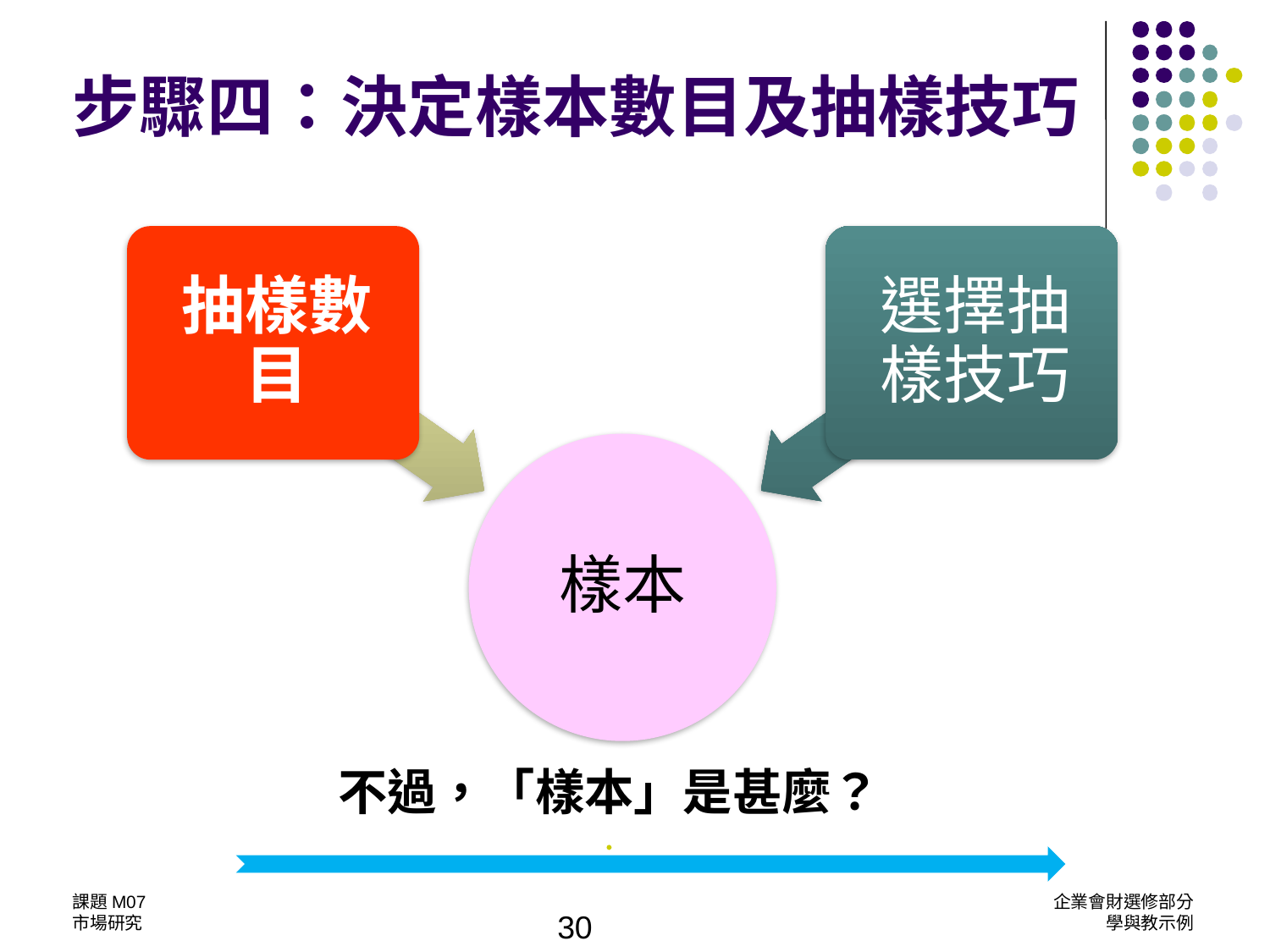

步驟四：決定樣本數目及抽樣技巧
樣本
抽樣數目
選擇抽樣技巧
不過，「樣本」是甚麼？